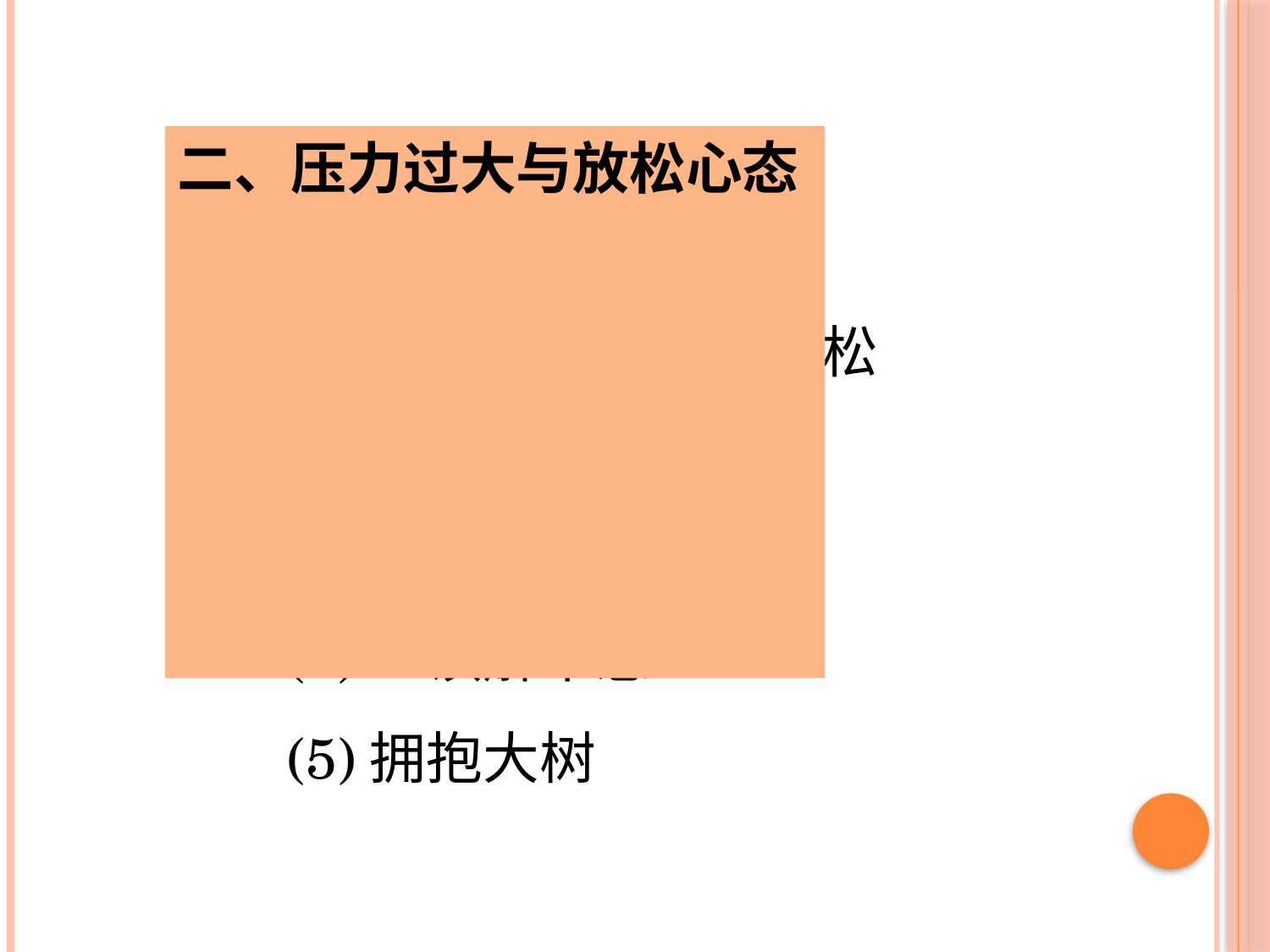

二、压力过大与放松心态
(1)运用语言和想象放松
(2)分解法
(3)想哭就哭
(4)一读解千愁
(5)拥抱大树